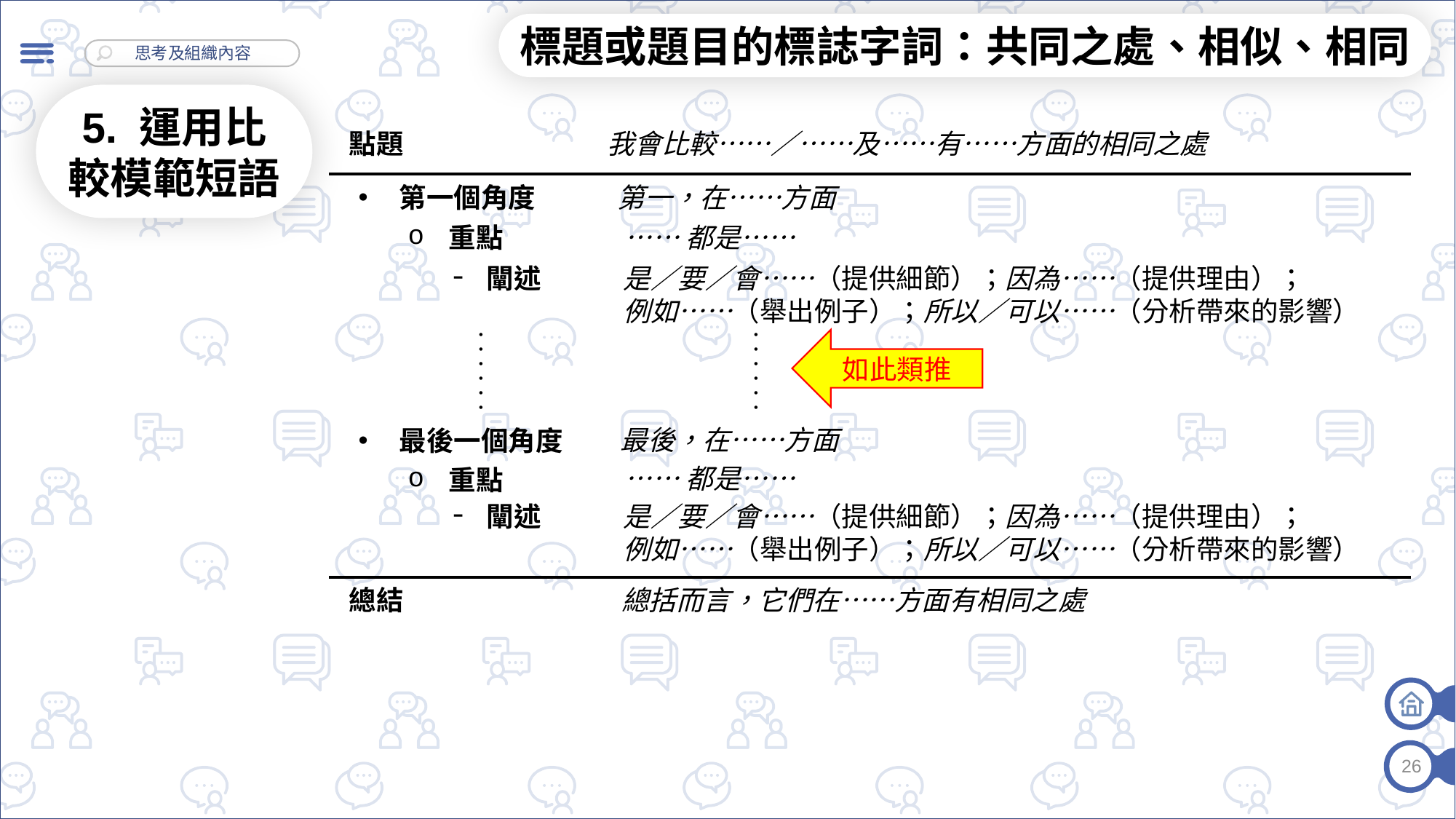

標題或題目的標誌字詞：共同之處、相似、相同
5. 運用比較模範短語
點題
我會比較……／……及……有……方面的相同之處
第一，在……方面
第一個角度
重點
……都是……
闡述
是／要／會……（提供細節）；因為……（提供理由）；
例如……（舉出例子）；所以／可以……（分析帶來的影響）

如此類推
最後，在……方面
最後一個角度
……都是……
重點
闡述
是／要／會……（提供細節）；因為……（提供理由）；
例如……（舉出例子）；所以／可以……（分析帶來的影響）
總結
總括而言，它們在……方面有相同之處
26